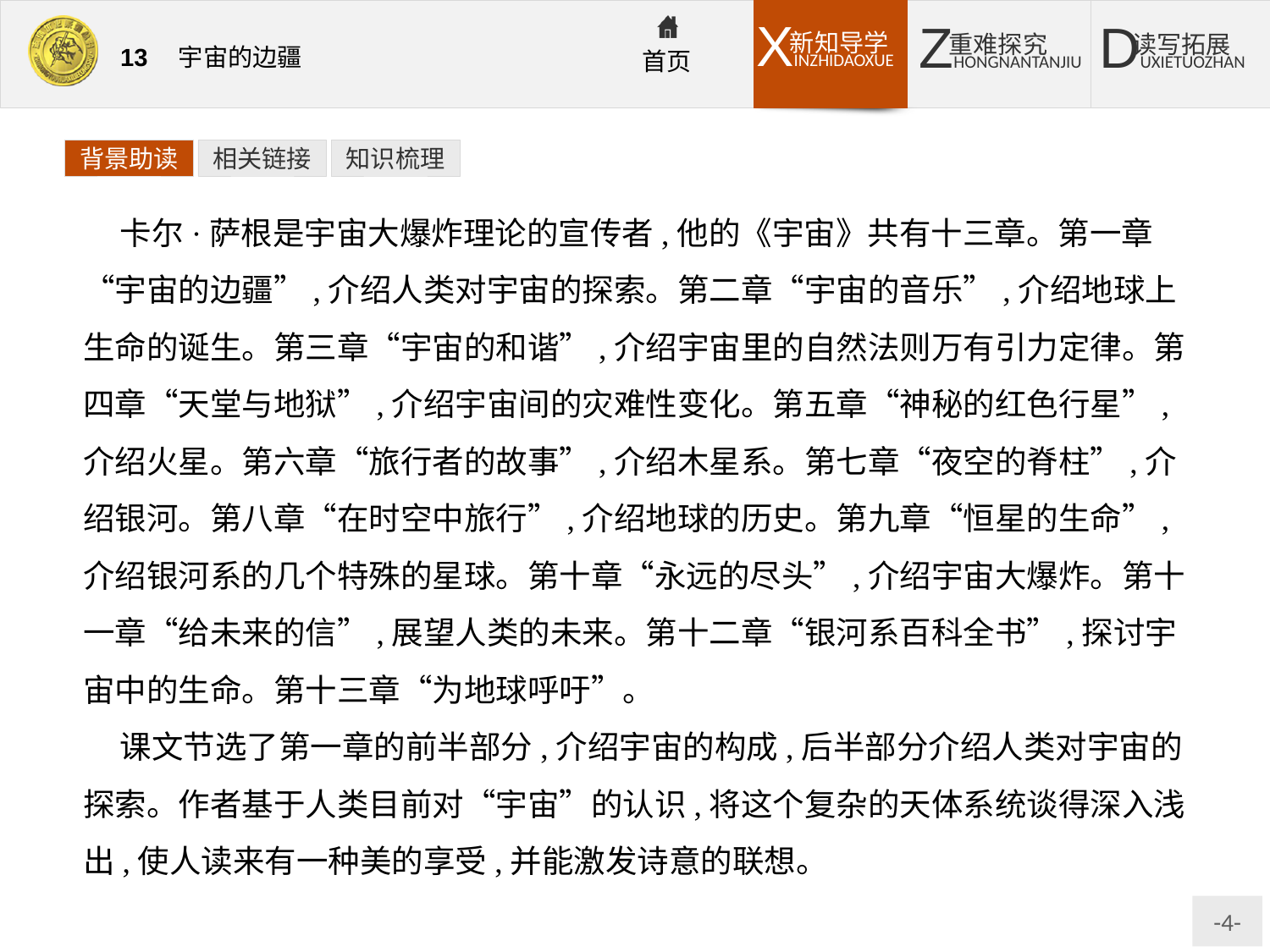

背景助读
相关链接
知识梳理
卡尔·萨根是宇宙大爆炸理论的宣传者,他的《宇宙》共有十三章。第一章“宇宙的边疆”,介绍人类对宇宙的探索。第二章“宇宙的音乐”,介绍地球上生命的诞生。第三章“宇宙的和谐”,介绍宇宙里的自然法则万有引力定律。第四章“天堂与地狱”,介绍宇宙间的灾难性变化。第五章“神秘的红色行星”,介绍火星。第六章“旅行者的故事”,介绍木星系。第七章“夜空的脊柱”,介绍银河。第八章“在时空中旅行”,介绍地球的历史。第九章“恒星的生命”,介绍银河系的几个特殊的星球。第十章“永远的尽头”,介绍宇宙大爆炸。第十一章“给未来的信”,展望人类的未来。第十二章“银河系百科全书”,探讨宇宙中的生命。第十三章“为地球呼吁”。
课文节选了第一章的前半部分,介绍宇宙的构成,后半部分介绍人类对宇宙的探索。作者基于人类目前对“宇宙”的认识,将这个复杂的天体系统谈得深入浅出,使人读来有一种美的享受,并能激发诗意的联想。